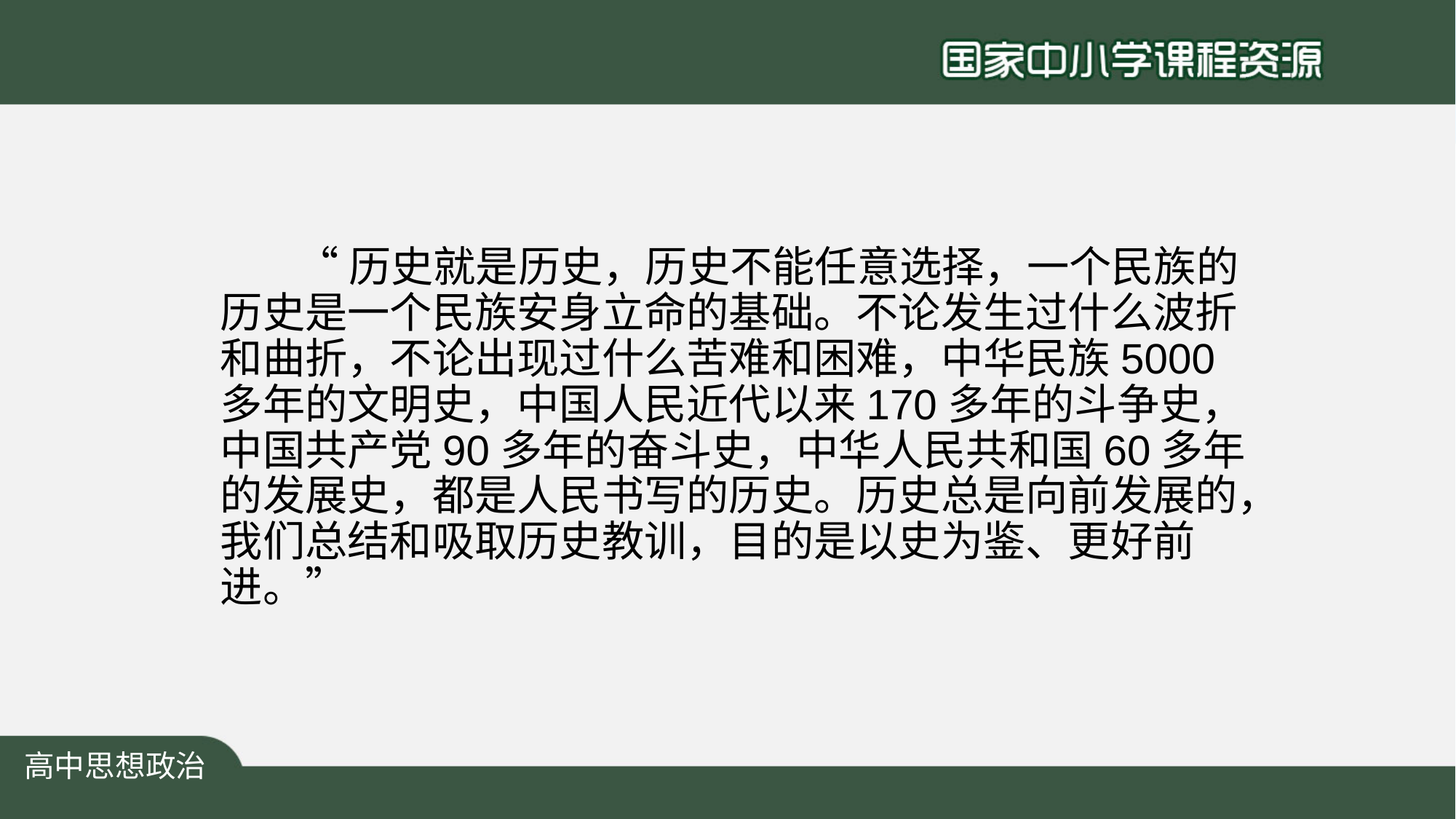

“历史就是历史，历史不能任意选择，一个民族的历史是一个民族安身立命的基础。不论发生过什么波折和曲折，不论出现过什么苦难和困难，中华民族5000多年的文明史，中国人民近代以来170多年的斗争史，中国共产党90多年的奋斗史，中华人民共和国60多年的发展史，都是人民书写的历史。历史总是向前发展的，我们总结和吸取历史教训，目的是以史为鉴、更好前进。”